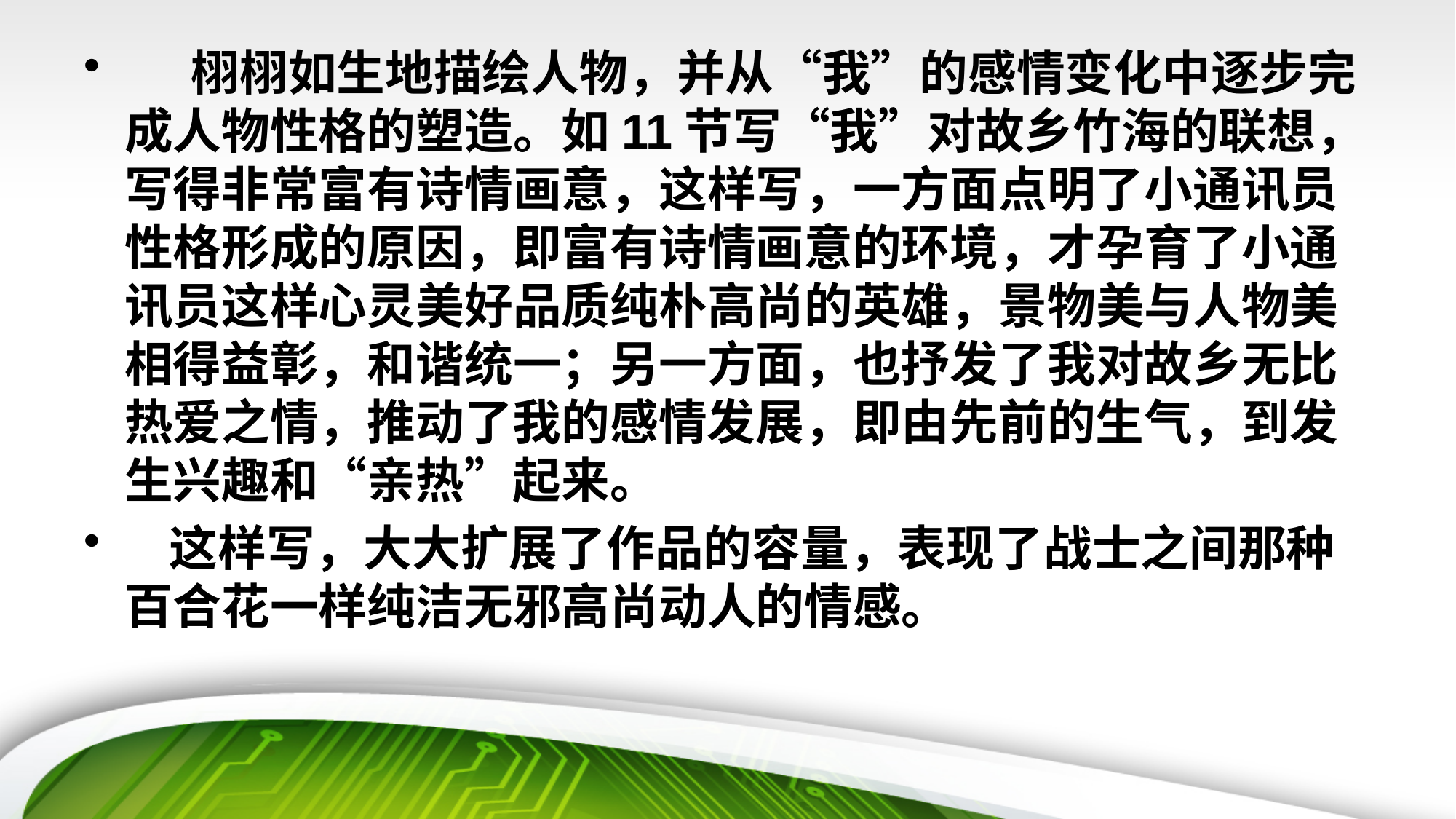

#
     栩栩如生地描绘人物，并从“我”的感情变化中逐步完成人物性格的塑造。如11节写“我”对故乡竹海的联想，写得非常富有诗情画意，这样写，一方面点明了小通讯员性格形成的原因，即富有诗情画意的环境，才孕育了小通讯员这样心灵美好品质纯朴高尚的英雄，景物美与人物美相得益彰，和谐统一；另一方面，也抒发了我对故乡无比热爱之情，推动了我的感情发展，即由先前的生气，到发生兴趣和“亲热”起来。
   这样写，大大扩展了作品的容量，表现了战士之间那种百合花一样纯洁无邪高尚动人的情感。